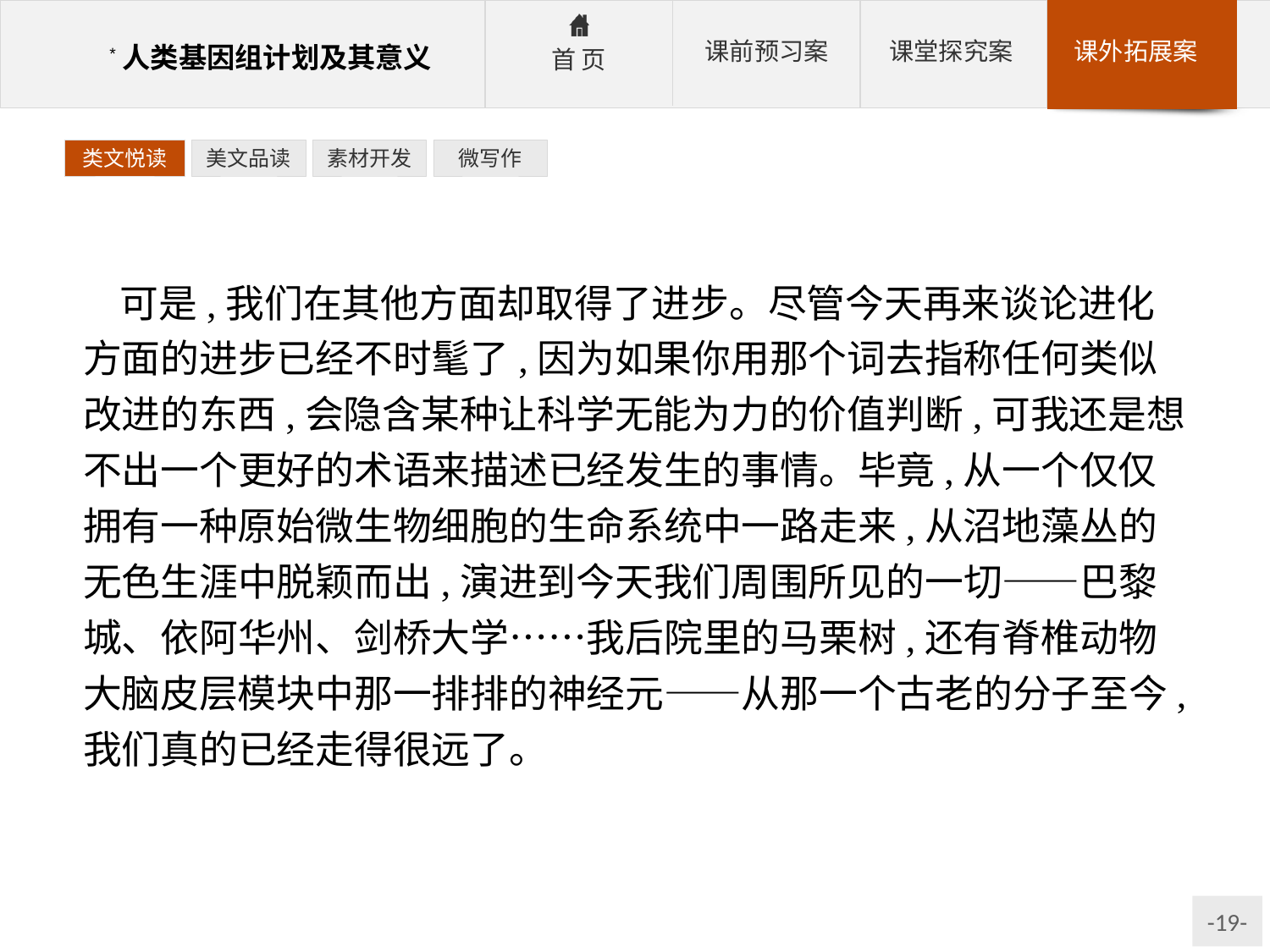

类文悦读
美文品读
素材开发
微写作
可是,我们在其他方面却取得了进步。尽管今天再来谈论进化方面的进步已经不时髦了,因为如果你用那个词去指称任何类似改进的东西,会隐含某种让科学无能为力的价值判断,可我还是想不出一个更好的术语来描述已经发生的事情。毕竟,从一个仅仅拥有一种原始微生物细胞的生命系统中一路走来,从沼地藻丛的无色生涯中脱颖而出,演进到今天我们周围所见的一切——巴黎城、依阿华州、剑桥大学……我后院里的马栗树,还有脊椎动物大脑皮层模块中那一排排的神经元——从那一个古老的分子至今,我们真的已经走得很远了。